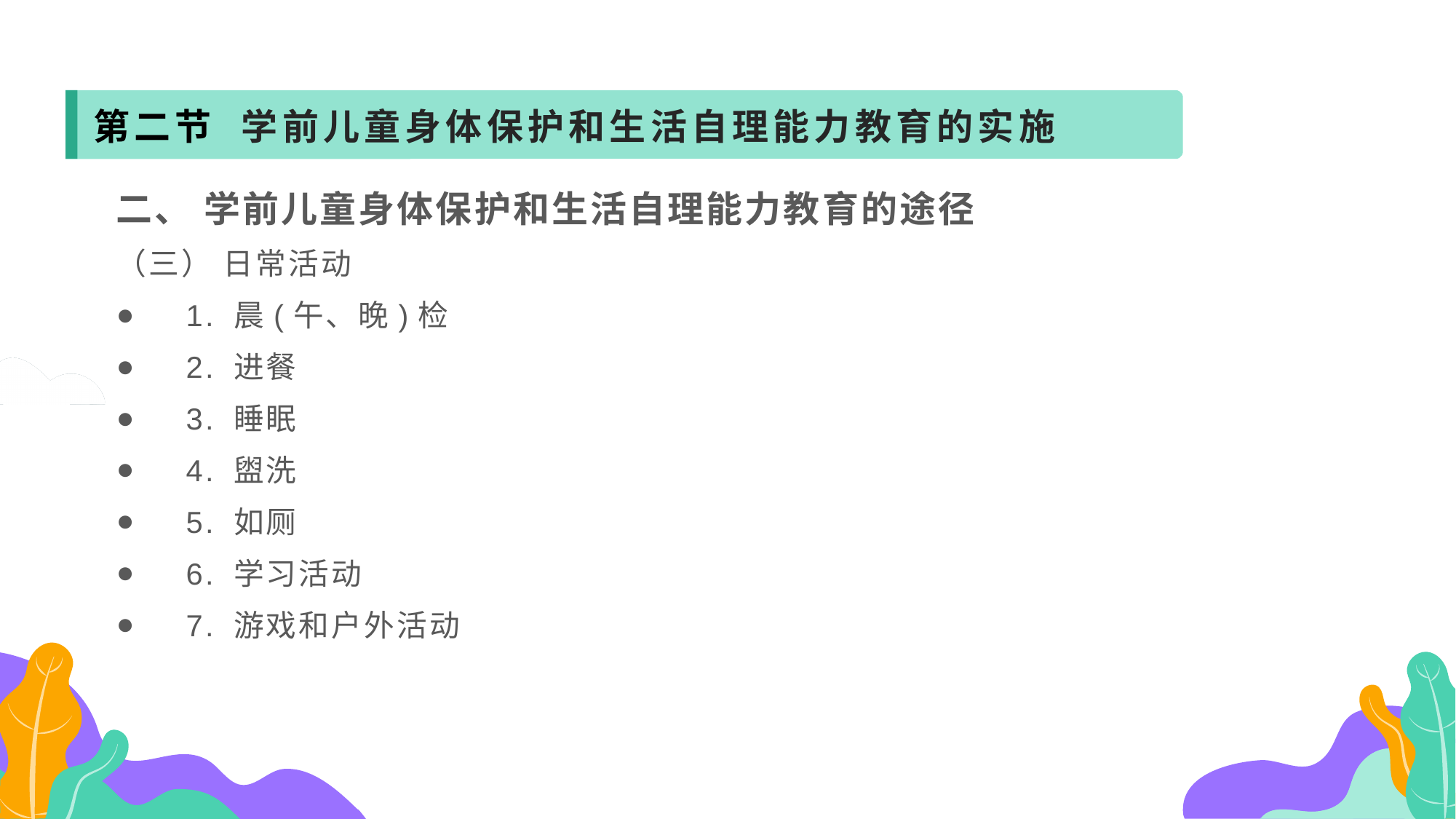

第二节  学前儿童身体保护和生活自理能力教育的实施
二、 学前儿童身体保护和生活自理能力教育的途径
（三） 日常活动
    1. 晨(午、晚)检
    2. 进餐
    3. 睡眠
    4. 盥洗
    5. 如厕
    6. 学习活动
    7. 游戏和户外活动